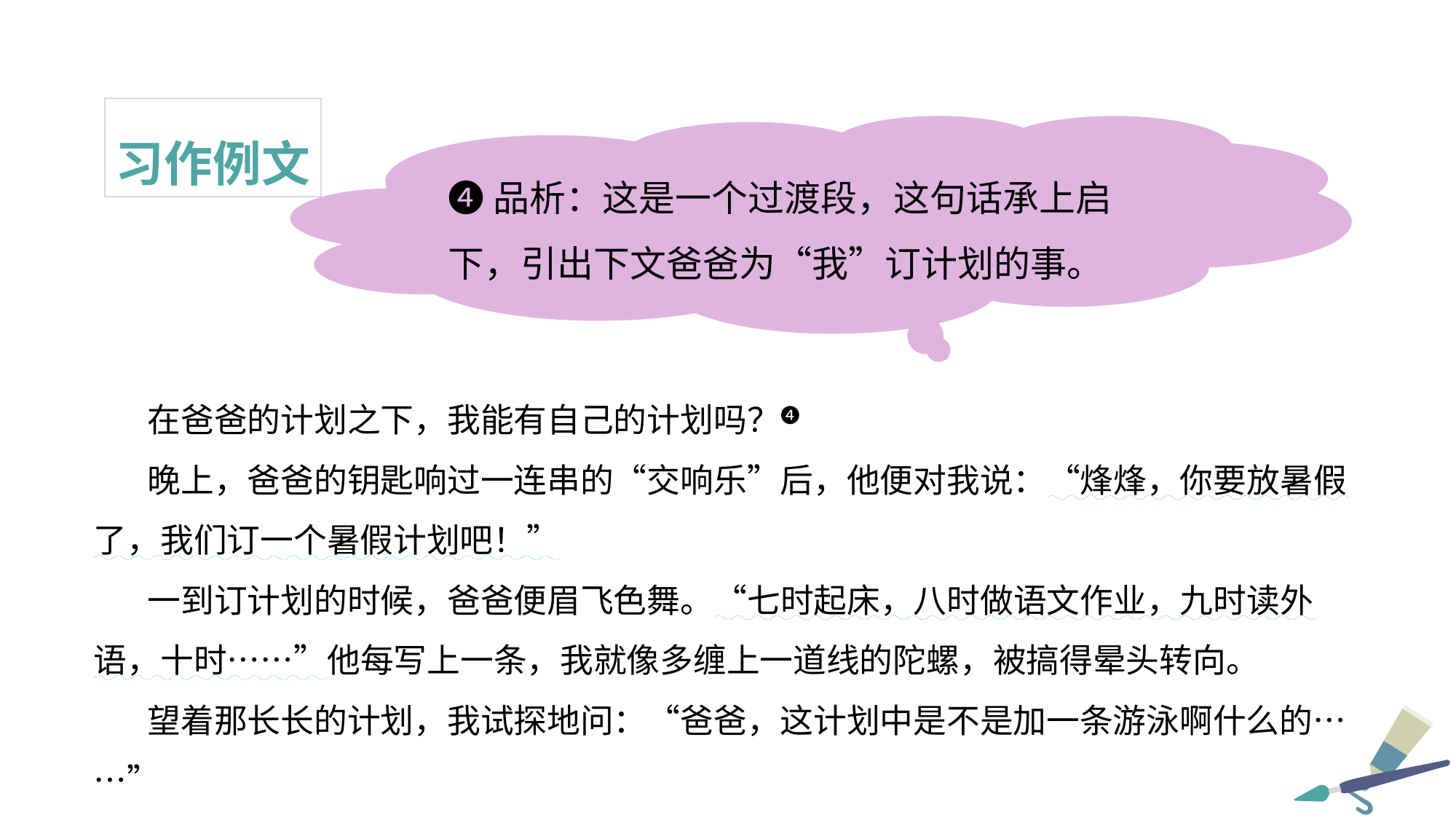

习作例文
❹品析：这是一个过渡段，这句话承上启下，引出下文爸爸为“我”订计划的事。
在爸爸的计划之下，我能有自己的计划吗？❹
晚上，爸爸的钥匙响过一连串的“交响乐”后，他便对我说：“烽烽，你要放暑假了，我们订一个暑假计划吧！”
一到订计划的时候，爸爸便眉飞色舞。“七时起床，八时做语文作业，九时读外语，十时……”他每写上一条，我就像多缠上一道线的陀螺，被搞得晕头转向。
望着那长长的计划，我试探地问：“爸爸，这计划中是不是加一条游泳啊什么的……”